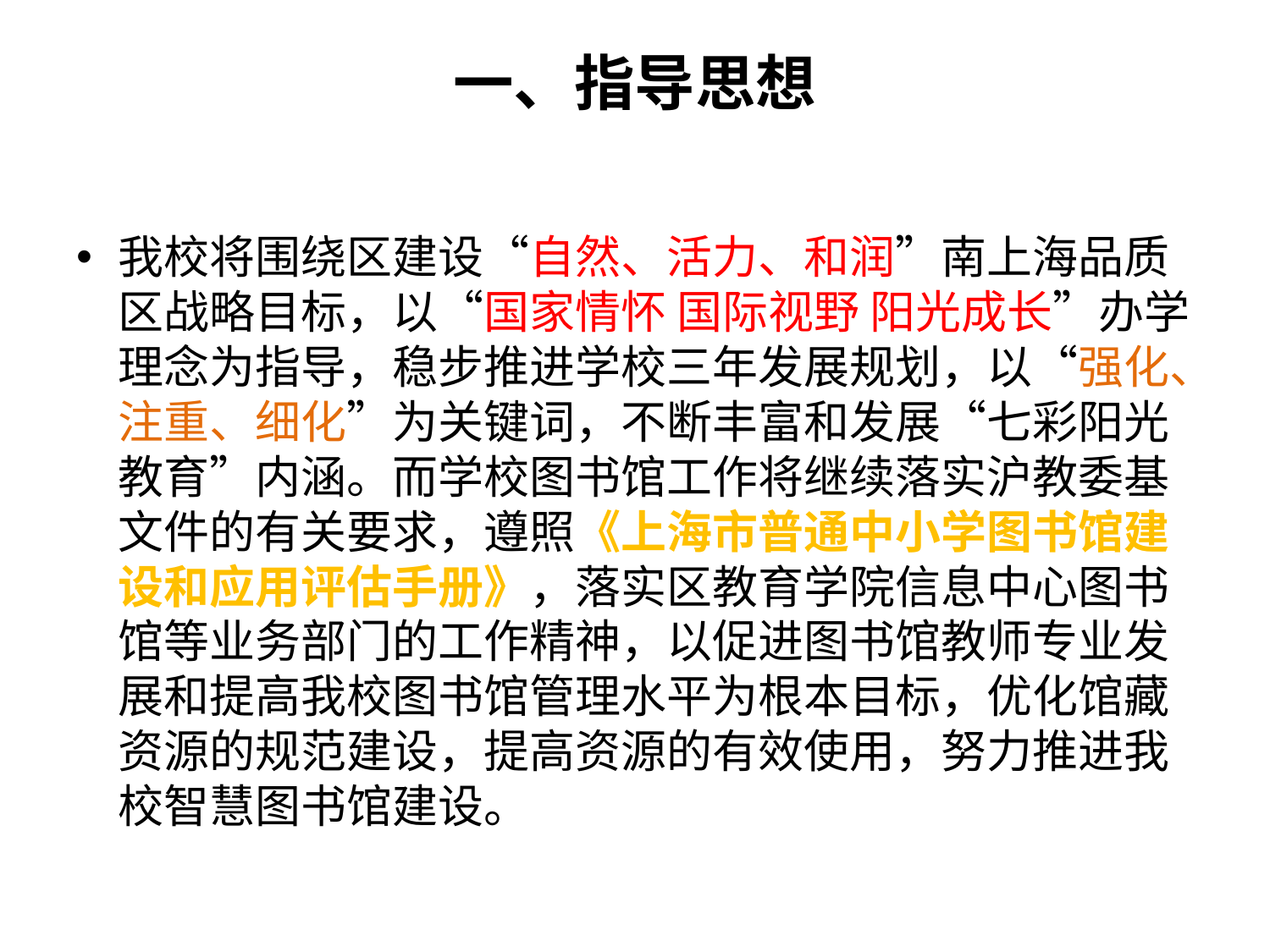

# 一、指导思想
我校将围绕区建设“自然、活力、和润”南上海品质区战略目标，以“国家情怀 国际视野 阳光成长”办学理念为指导，稳步推进学校三年发展规划，以“强化、注重、细化”为关键词，不断丰富和发展“七彩阳光教育”内涵。而学校图书馆工作将继续落实沪教委基文件的有关要求，遵照《上海市普通中小学图书馆建设和应用评估手册》，落实区教育学院信息中心图书馆等业务部门的工作精神，以促进图书馆教师专业发展和提高我校图书馆管理水平为根本目标，优化馆藏资源的规范建设，提高资源的有效使用，努力推进我校智慧图书馆建设。